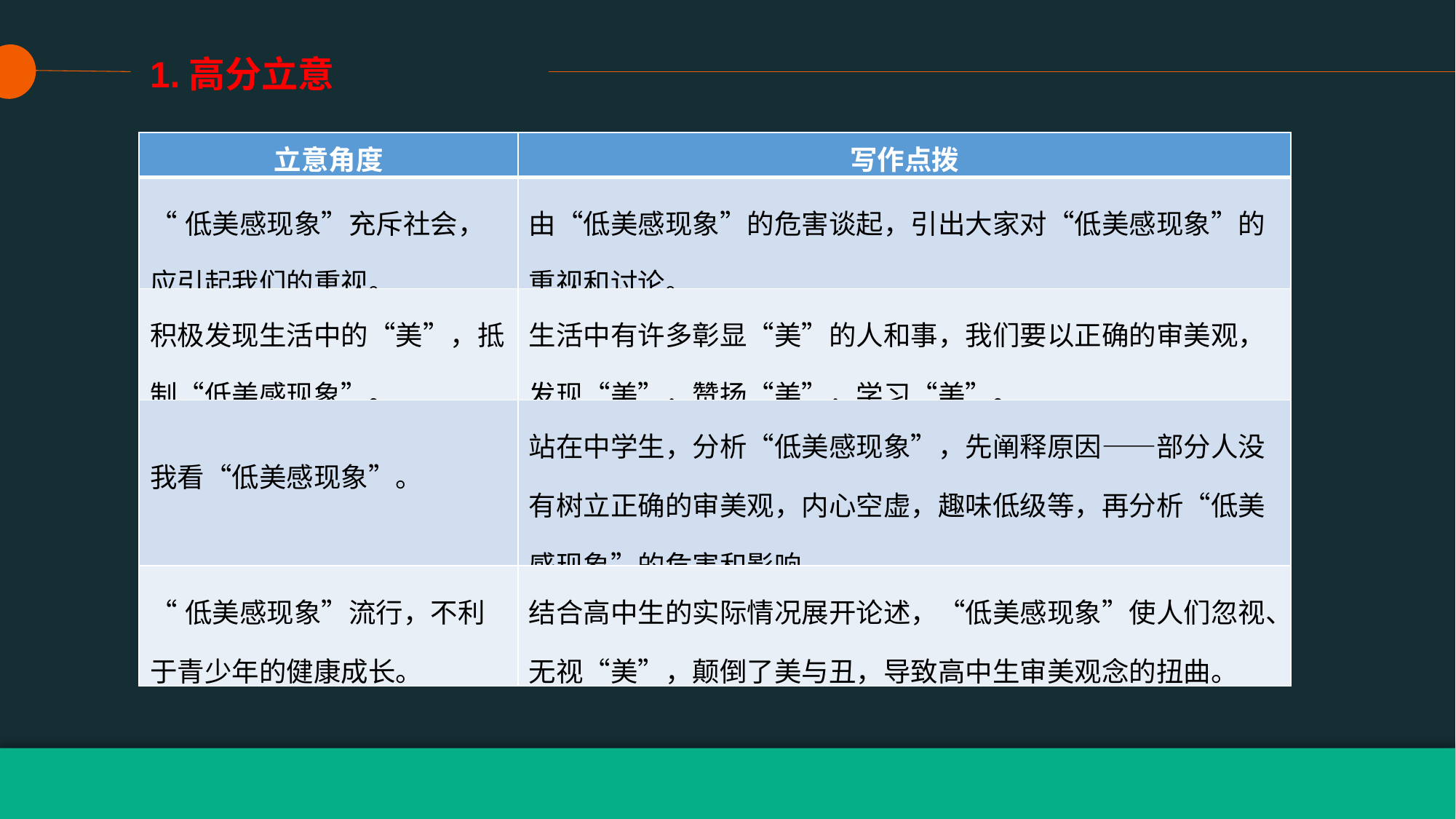

1.高分立意
| 立意角度 | 写作点拨 |
| --- | --- |
| “低美感现象”充斥社会，应引起我们的重视。 | 由“低美感现象”的危害谈起，引出大家对“低美感现象”的重视和讨论。 |
| 积极发现生活中的“美”，抵制“低美感现象”。 | 生活中有许多彰显“美”的人和事，我们要以正确的审美观，发现“美”，赞扬“美”，学习“美”。 |
| 我看“低美感现象”。 | 站在中学生，分析“低美感现象”，先阐释原因——部分人没有树立正确的审美观，内心空虚，趣味低级等，再分析“低美感现象”的危害和影响。 |
| “低美感现象”流行，不利于青少年的健康成长。 | 结合高中生的实际情况展开论述，“低美感现象”使人们忽视、无视“美”，颠倒了美与丑，导致高中生审美观念的扭曲。 |